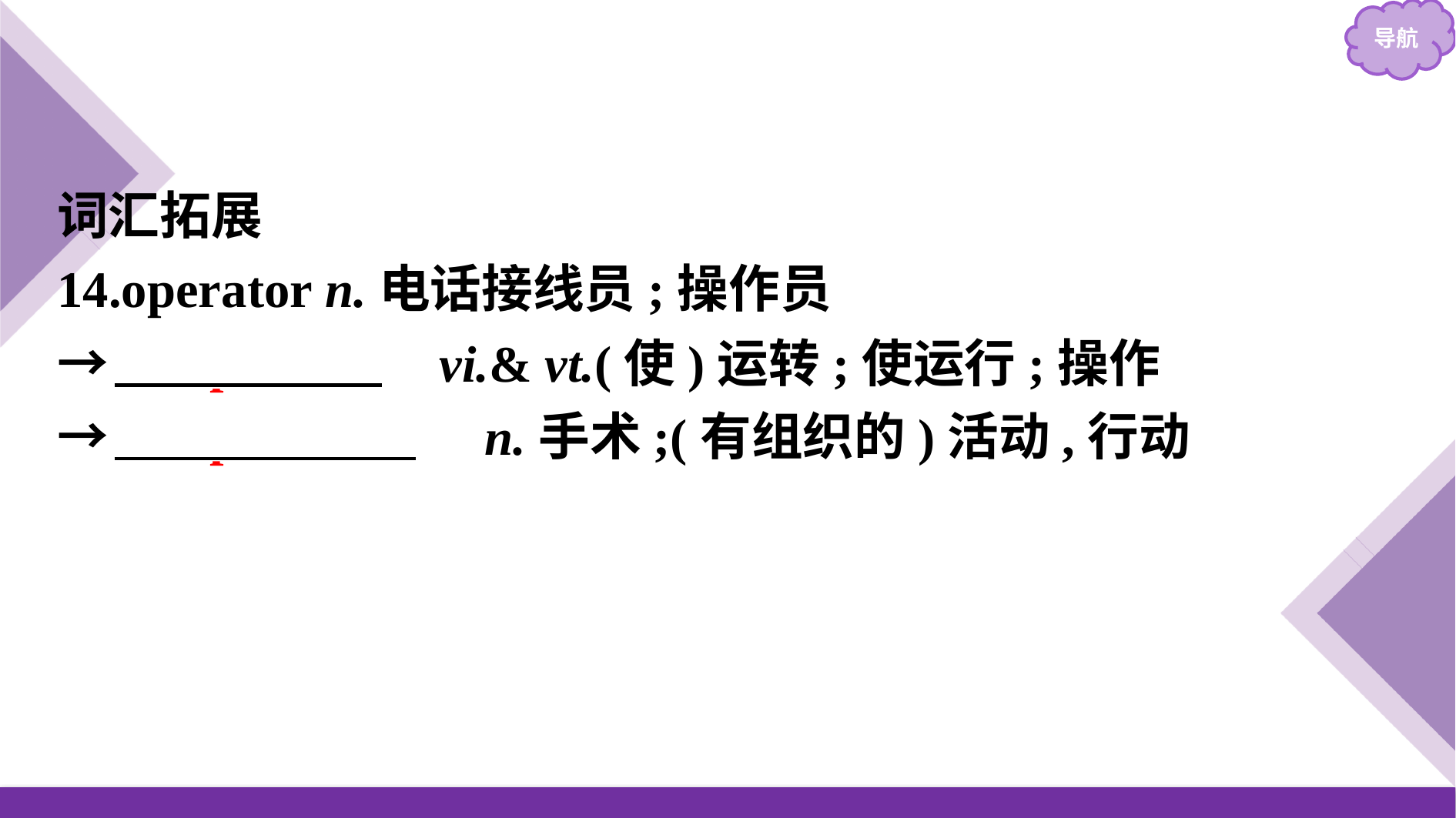

词汇拓展
14.operator n.电话接线员;操作员
→　operate　 vi.& vt.(使)运转;使运行;操作
→　operation　 n.手术;(有组织的)活动,行动